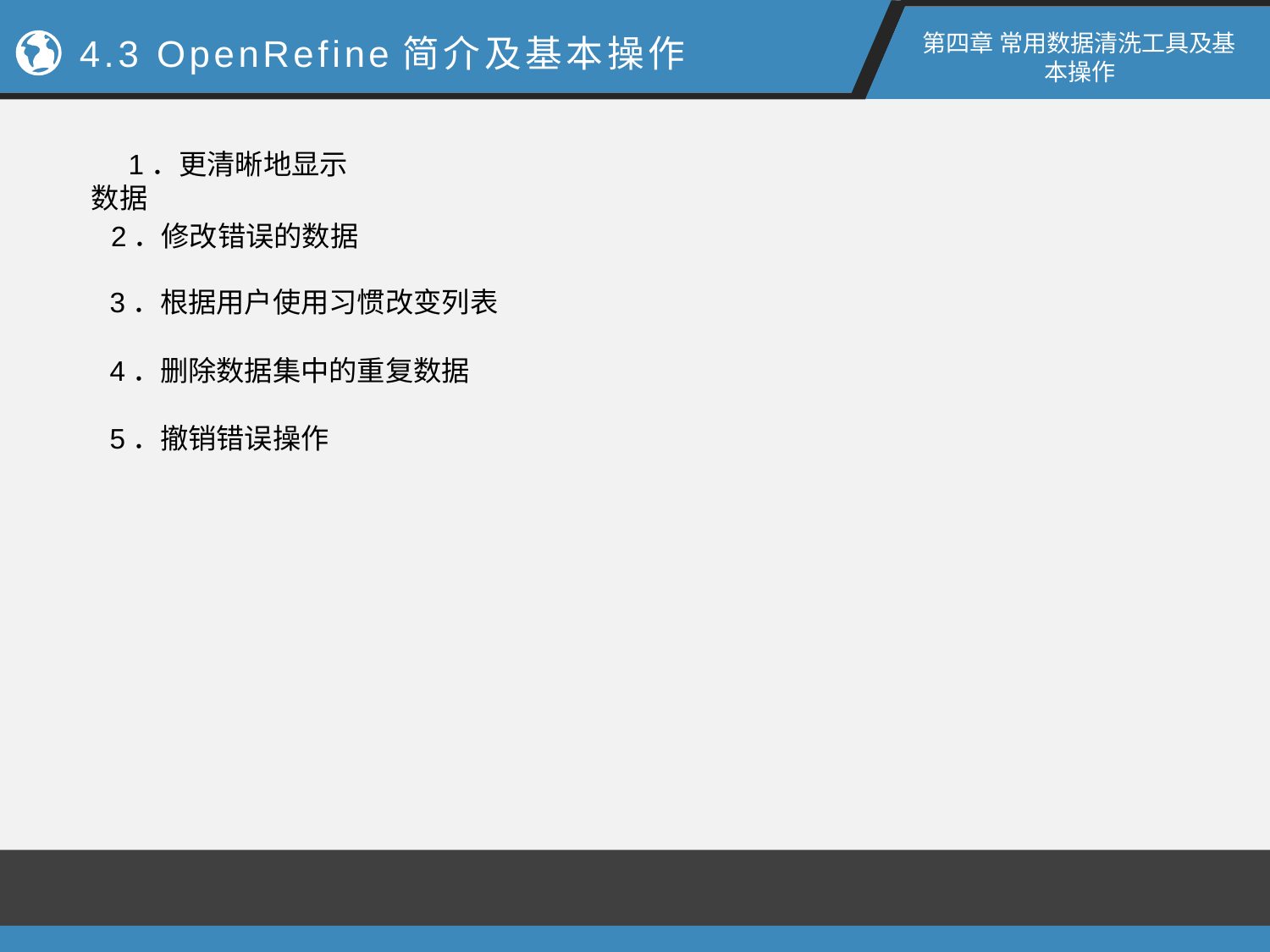

第四章 常用数据清洗工具及基本操作
4.3 OpenRefine简介及基本操作

1．更清晰地显示数据
2．修改错误的数据
3．根据用户使用习惯改变列表
4．删除数据集中的重复数据
5．撤销错误操作

54
54
54